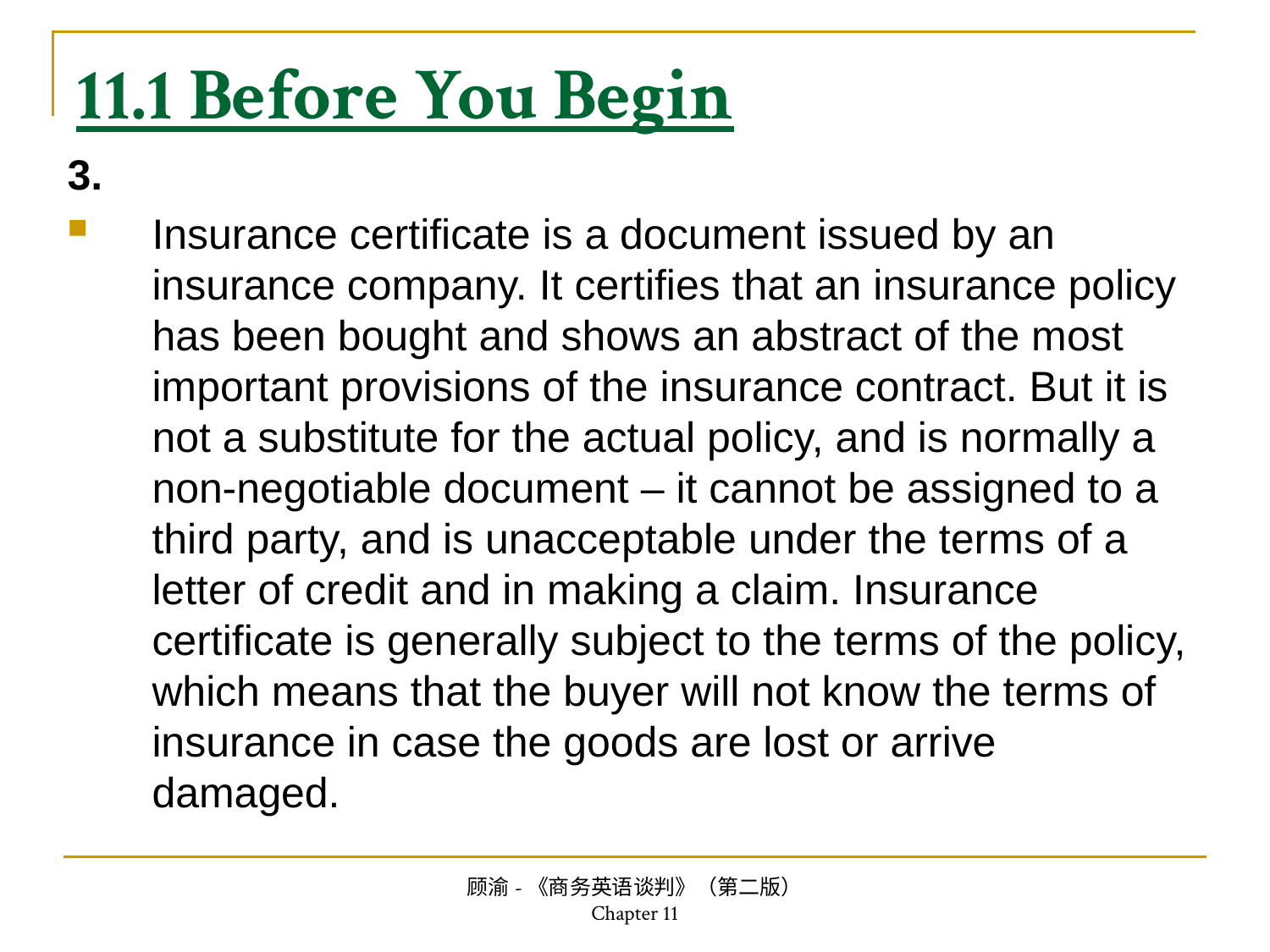

# 11.1 Before You Begin
3.
Insurance certificate is a document issued by an insurance company. It certifies that an insurance policy has been bought and shows an abstract of the most important provisions of the insurance contract. But it is not a substitute for the actual policy, and is normally a non-negotiable document – it cannot be assigned to a third party, and is unacceptable under the terms of a letter of credit and in making a claim. Insurance certificate is generally subject to the terms of the policy, which means that the buyer will not know the terms of insurance in case the goods are lost or arrive damaged.

8
顾渝-《商务英语谈判》（第二版） Chapter 11